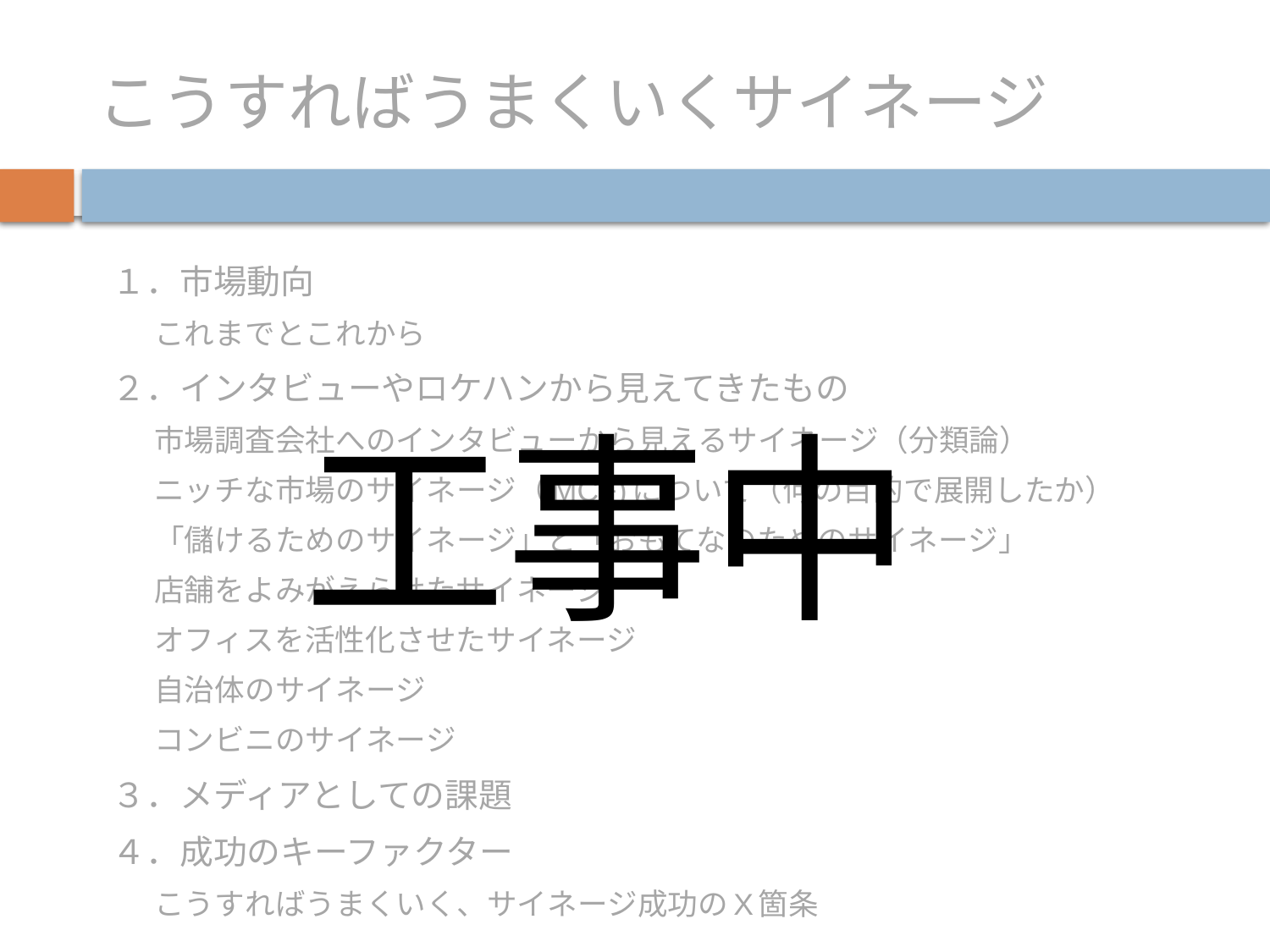

# こうすればうまくいくサイネージ
１．市場動向
これまでとこれから
２．インタビューやロケハンから見えてきたもの
市場調査会社へのインタビューから見えるサイネージ（分類論）
ニッチな市場のサイネージ（MCF)について（何の目的で展開したか）
「儲けるためのサイネージ」と「おもてなのためのサイネージ」
店舗をよみがえらせたサイネージ
オフィスを活性化させたサイネージ
自治体のサイネージ
コンビニのサイネージ
３．メディアとしての課題
４．成功のキーファクター
こうすればうまくいく、サイネージ成功のX箇条
工事中